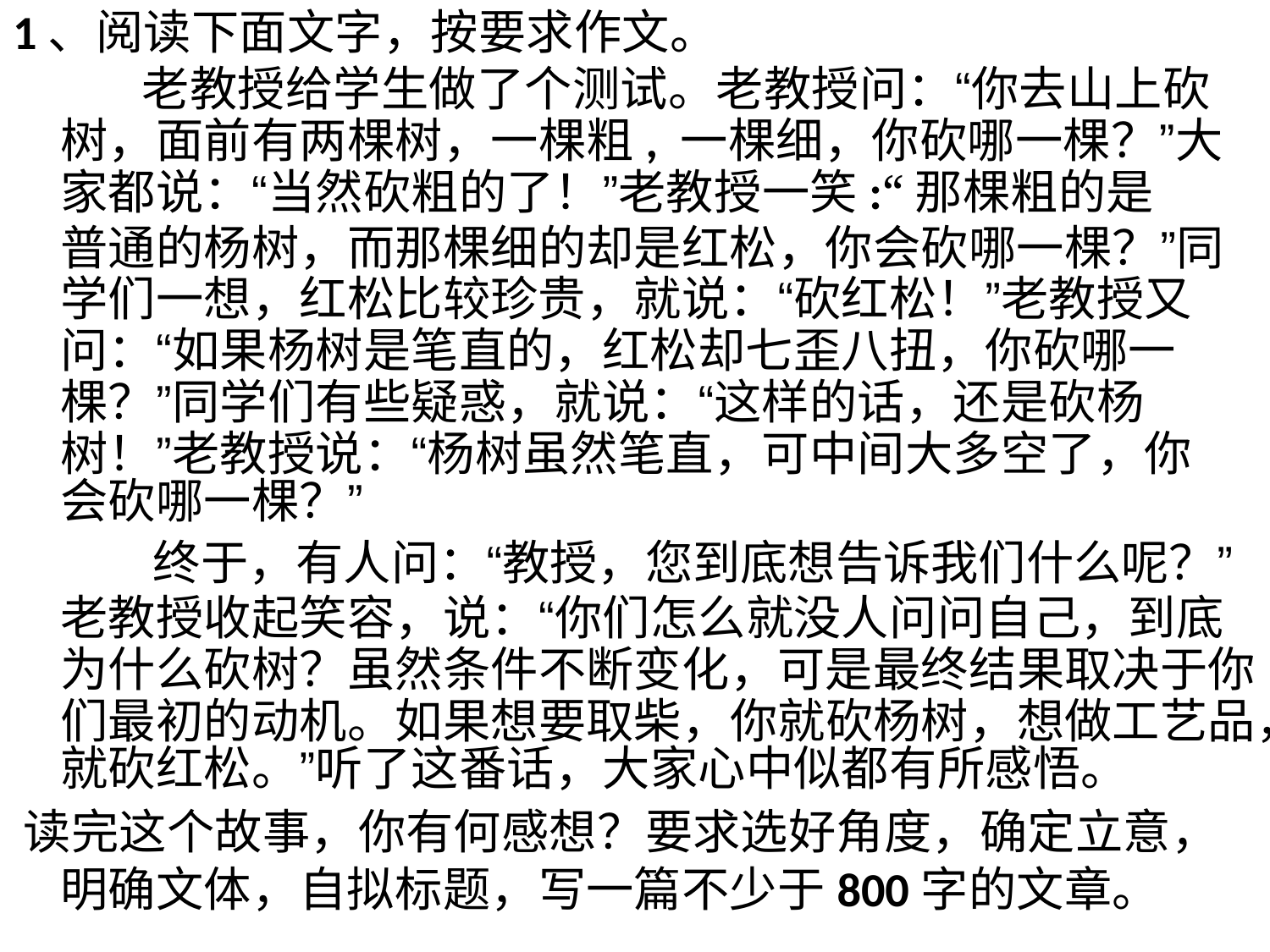

1、阅读下面文字，按要求作文。
老教授给学生做了个测试。老教授问：“你去山上砍
树，面前有两棵树，一棵粗, 一棵细，你砍哪一棵？”大
家都说：“当然砍粗的了！”老教授一笑:“那棵粗的是
普通的杨树，而那棵细的却是红松，你会砍哪一棵？”同
学们一想，红松比较珍贵，就说：“砍红松！”老教授又
问：“如果杨树是笔直的，红松却七歪八扭，你砍哪一
棵？”同学们有些疑惑，就说：“这样的话，还是砍杨
树！”老教授说：“杨树虽然笔直，可中间大多空了，你
会砍哪一棵？”
终于，有人问：“教授，您到底想告诉我们什么呢？”
老教授收起笑容，说：“你们怎么就没人问问自己，到底
为什么砍树？虽然条件不断变化，可是最终结果取决于你
们最初的动机。如果想要取柴，你就砍杨树，想做工艺品，
就砍红松。”听了这番话，大家心中似都有所感悟。
读完这个故事，你有何感想？要求选好角度，确定立意，
明确文体，自拟标题，写一篇不少于800字的文章。